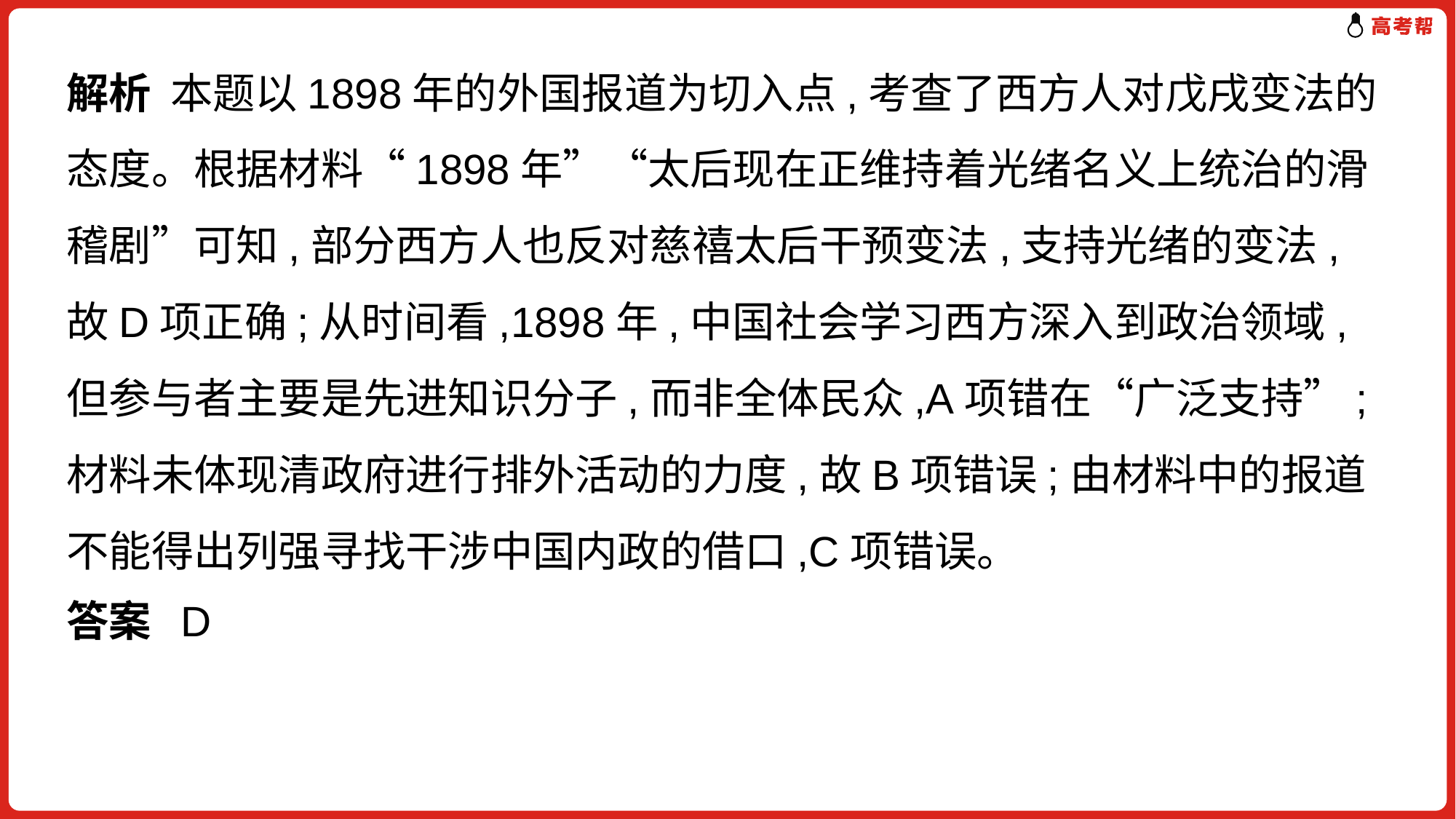

解析  本题以1898年的外国报道为切入点,考查了西方人对戊戌变法的态度。根据材料“1898年”“太后现在正维持着光绪名义上统治的滑稽剧”可知,部分西方人也反对慈禧太后干预变法,支持光绪的变法,故D项正确;从时间看,1898年,中国社会学习西方深入到政治领域,但参与者主要是先进知识分子,而非全体民众,A项错在“广泛支持”;材料未体现清政府进行排外活动的力度,故B项错误;由材料中的报道不能得出列强寻找干涉中国内政的借口,C项错误。

答案  D